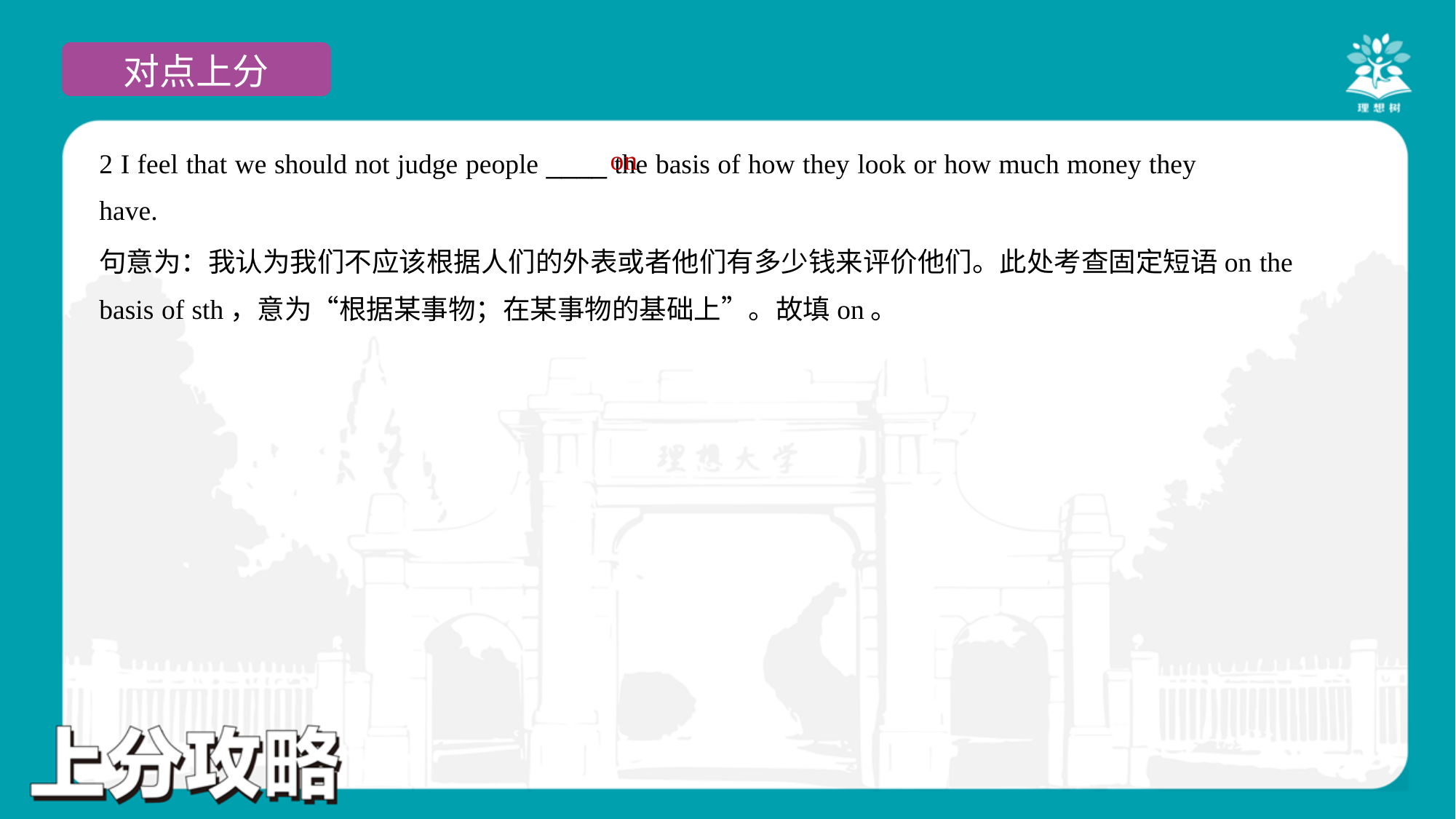

on
2 I feel that we should not judge people ____ the basis of how they look or how much money they
have.
句意为：我认为我们不应该根据人们的外表或者他们有多少钱来评价他们。此处考查固定短语on the
basis of sth，意为“根据某事物；在某事物的基础上”。故填on。